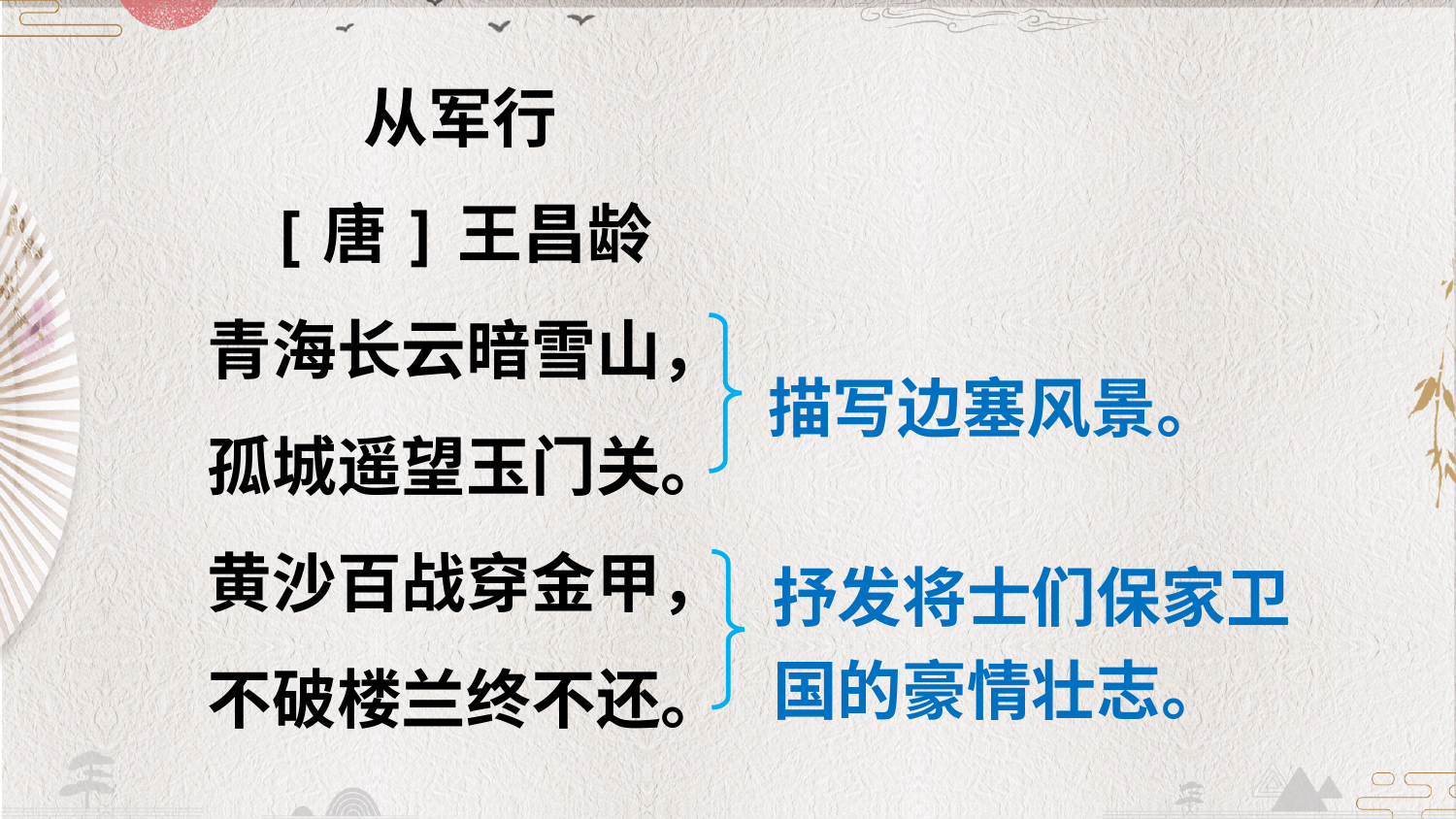

从军行
[唐]王昌龄
青海长云暗雪山，
孤城遥望玉门关。
黄沙百战穿金甲，
不破楼兰终不还。

描写边塞风景。
抒发将士们保家卫国的豪情壮志。